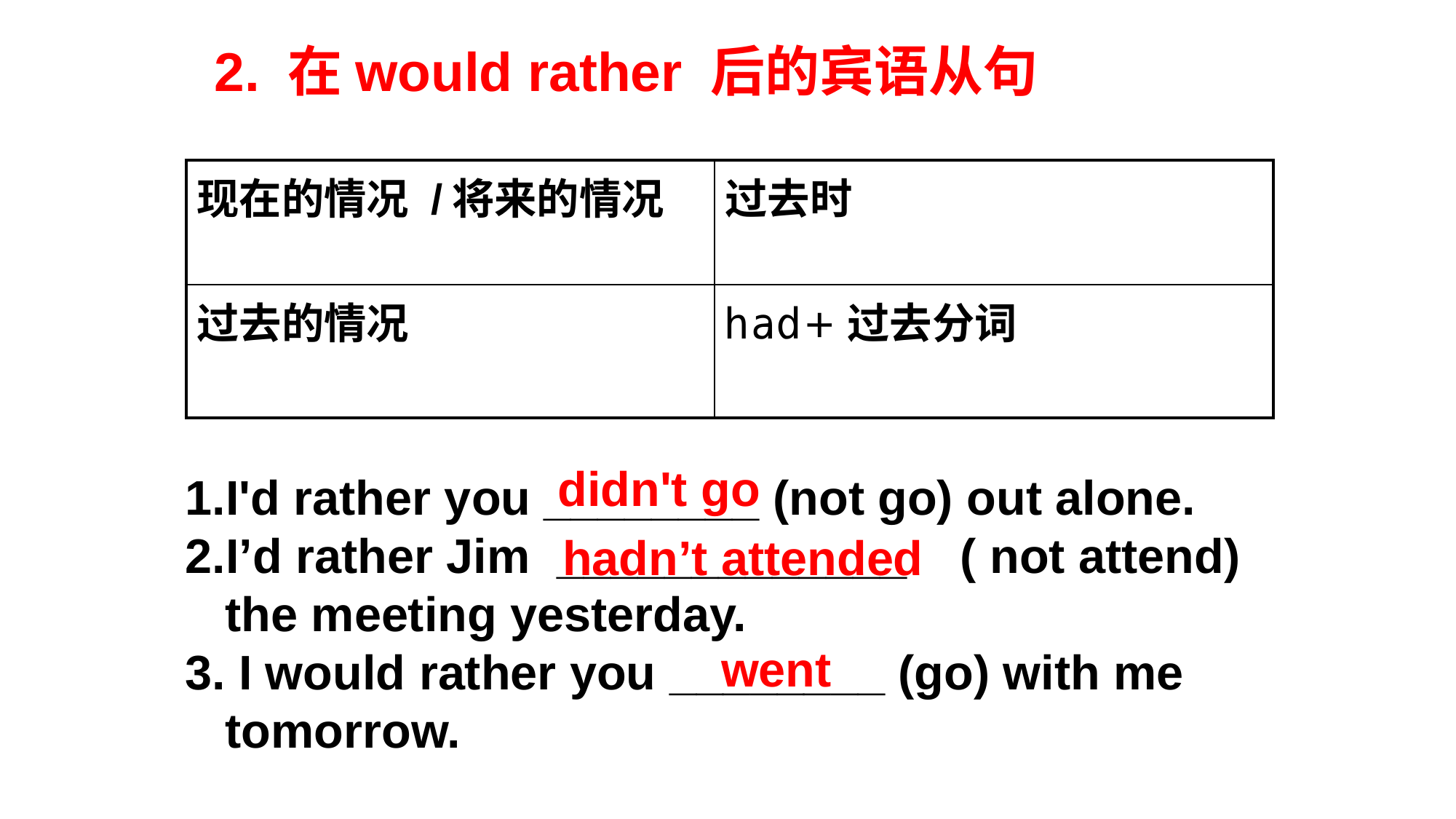

2. 在would rather 后的宾语从句
| 现在的情况 /将来的情况 | 过去时 |
| --- | --- |
| 过去的情况 | had+过去分词 |
didn't go
I'd rather you ________ (not go) out alone.
I’d rather Jim  _____________    ( not attend)
   the meeting yesterday.
3. I would rather you ________ (go) with me
   tomorrow.
 hadn’t attended
went